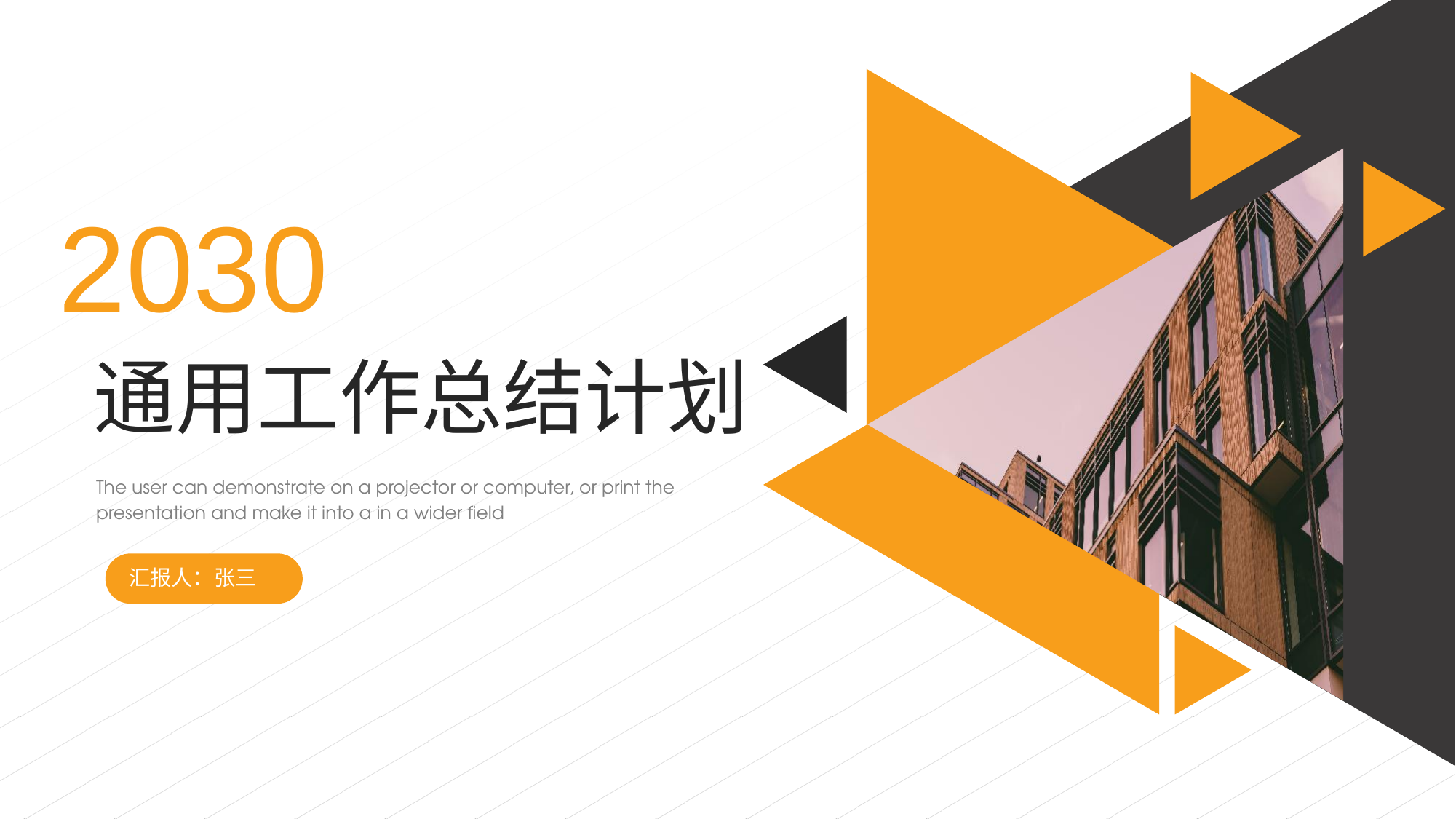

2030

通用工作总结计划
The user can demonstrate on a projector or computer, or print the presentation and make it into a in a wider field

汇报人：张三